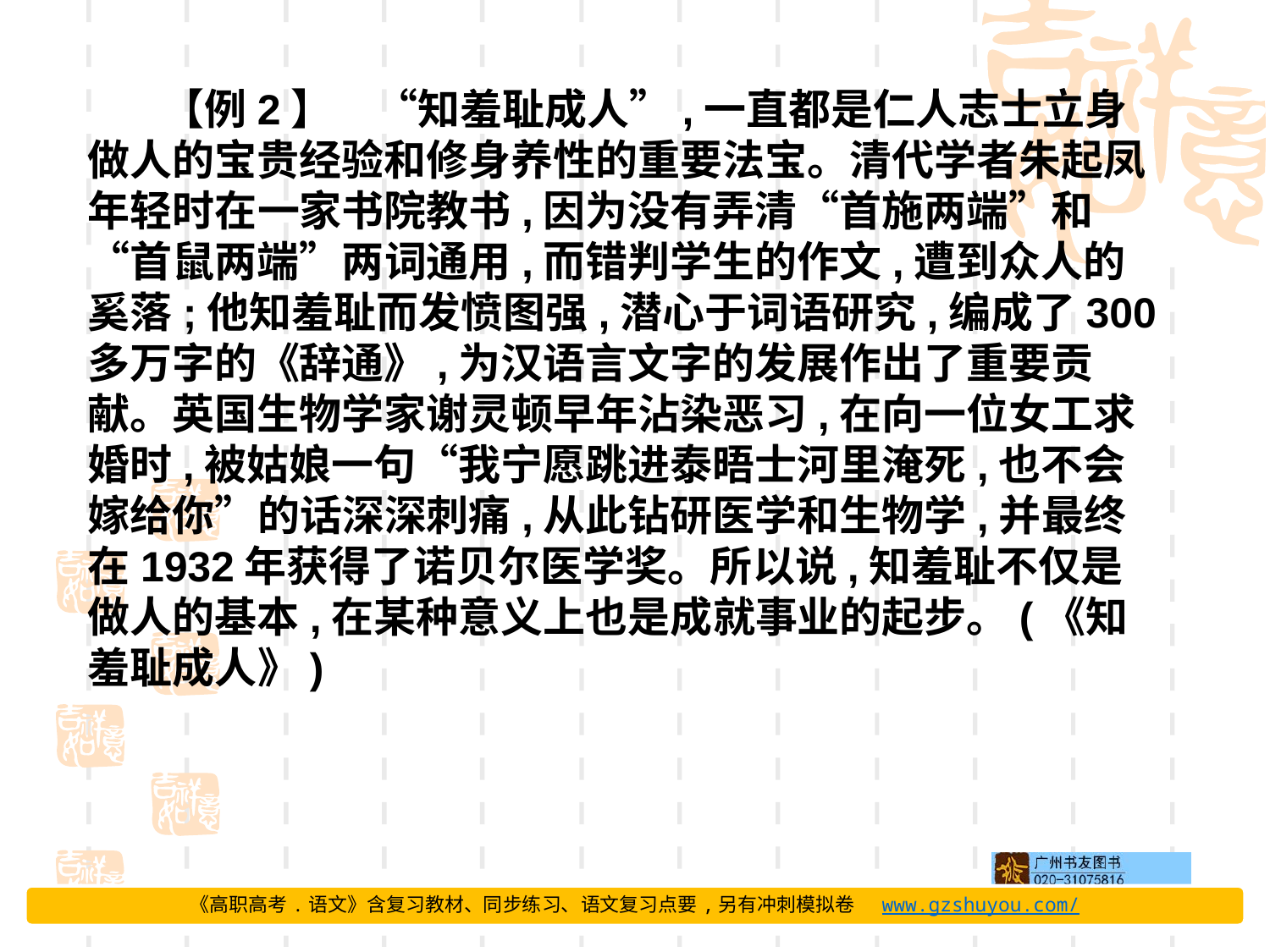

【例2】　“知羞耻成人”,一直都是仁人志士立身做人的宝贵经验和修身养性的重要法宝。清代学者朱起凤年轻时在一家书院教书,因为没有弄清“首施两端”和“首鼠两端”两词通用,而错判学生的作文,遭到众人的奚落;他知羞耻而发愤图强,潜心于词语研究,编成了300多万字的《辞通》,为汉语言文字的发展作出了重要贡献。英国生物学家谢灵顿早年沾染恶习,在向一位女工求婚时,被姑娘一句“我宁愿跳进泰晤士河里淹死,也不会嫁给你”的话深深刺痛,从此钻研医学和生物学,并最终在1932年获得了诺贝尔医学奖。所以说,知羞耻不仅是做人的基本,在某种意义上也是成就事业的起步。(《知羞耻成人》)